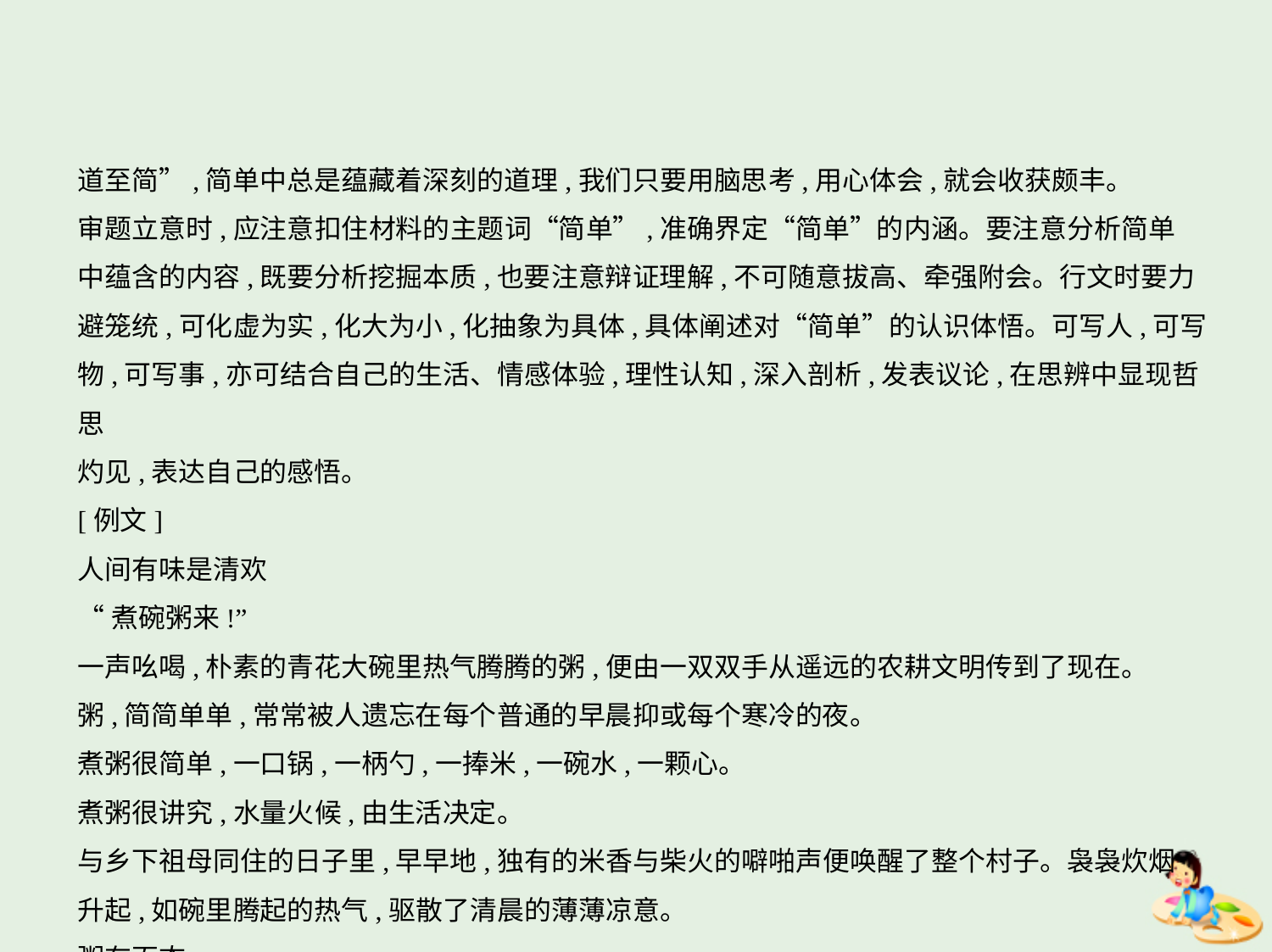

道至简”,简单中总是蕴藏着深刻的道理,我们只要用脑思考,用心体会,就会收获颇丰。
审题立意时,应注意扣住材料的主题词“简单”,准确界定“简单”的内涵。要注意分析简单
中蕴含的内容,既要分析挖掘本质,也要注意辩证理解,不可随意拔高、牵强附会。行文时要力
避笼统,可化虚为实,化大为小,化抽象为具体,具体阐述对“简单”的认识体悟。可写人,可写
物,可写事,亦可结合自己的生活、情感体验,理性认知,深入剖析,发表议论,在思辨中显现哲思
灼见,表达自己的感悟。
[例文]
人间有味是清欢
“煮碗粥来!”
一声吆喝,朴素的青花大碗里热气腾腾的粥,便由一双双手从遥远的农耕文明传到了现在。
粥,简简单单,常常被人遗忘在每个普通的早晨抑或每个寒冷的夜。
煮粥很简单,一口锅,一柄勺,一捧米,一碗水,一颗心。
煮粥很讲究,水量火候,由生活决定。
与乡下祖母同住的日子里,早早地,独有的米香与柴火的噼啪声便唤醒了整个村子。袅袅炊烟
升起,如碗里腾起的热气,驱散了清晨的薄薄凉意。
粥有百态。